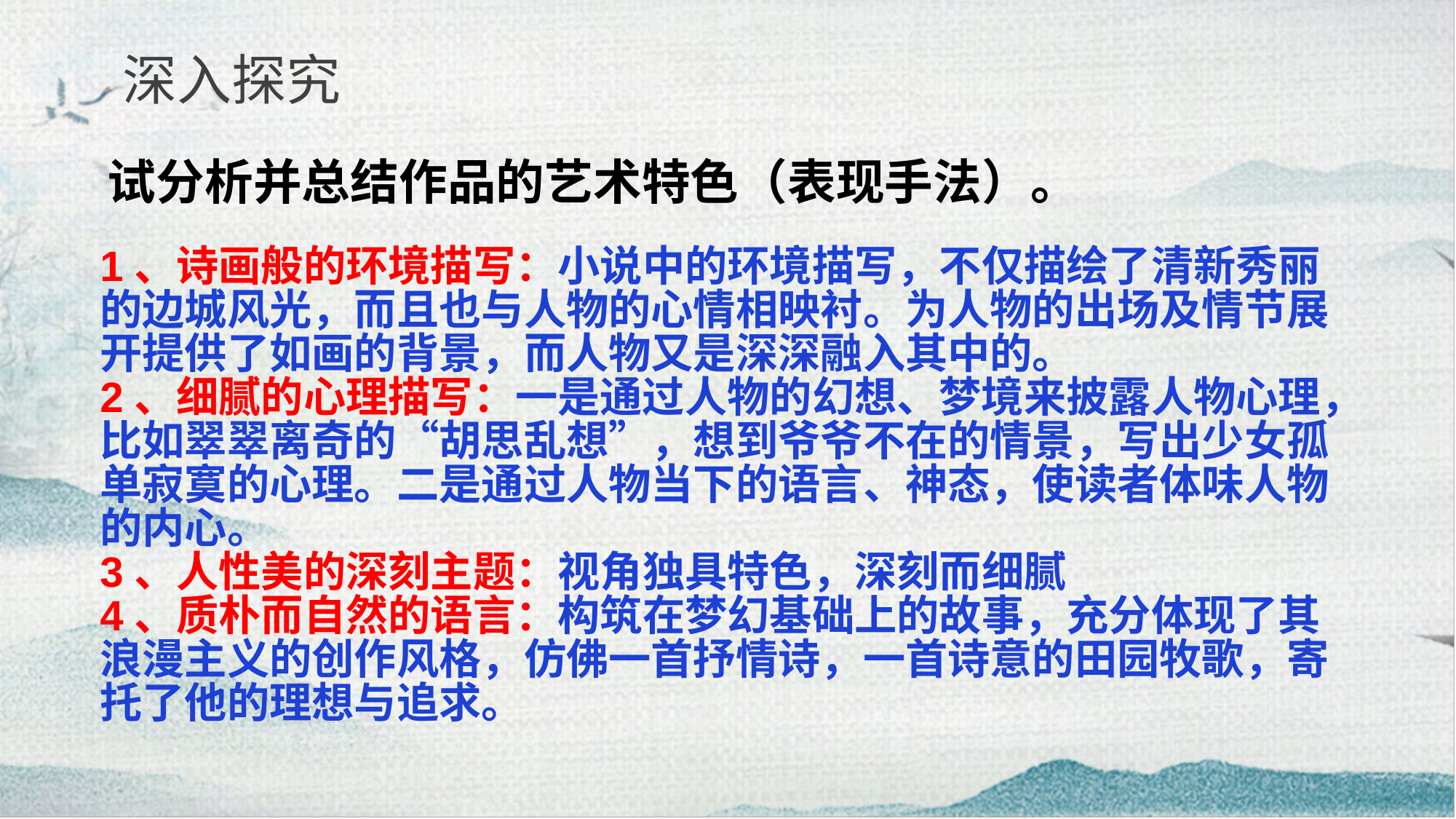

深入探究

   试分析并总结作品的艺术特色（表现手法）。
1、诗画般的环境描写：小说中的环境描写，不仅描绘了清新秀丽的边城风光，而且也与人物的心情相映衬。为人物的出场及情节展开提供了如画的背景，而人物又是深深融入其中的。
2、细腻的心理描写：一是通过人物的幻想、梦境来披露人物心理，比如翠翠离奇的“胡思乱想”，想到爷爷不在的情景，写出少女孤单寂寞的心理。二是通过人物当下的语言、神态，使读者体味人物的内心。
3、人性美的深刻主题：视角独具特色，深刻而细腻
4、质朴而自然的语言：构筑在梦幻基础上的故事，充分体现了其浪漫主义的创作风格，仿佛一首抒情诗，一首诗意的田园牧歌，寄托了他的理想与追求。